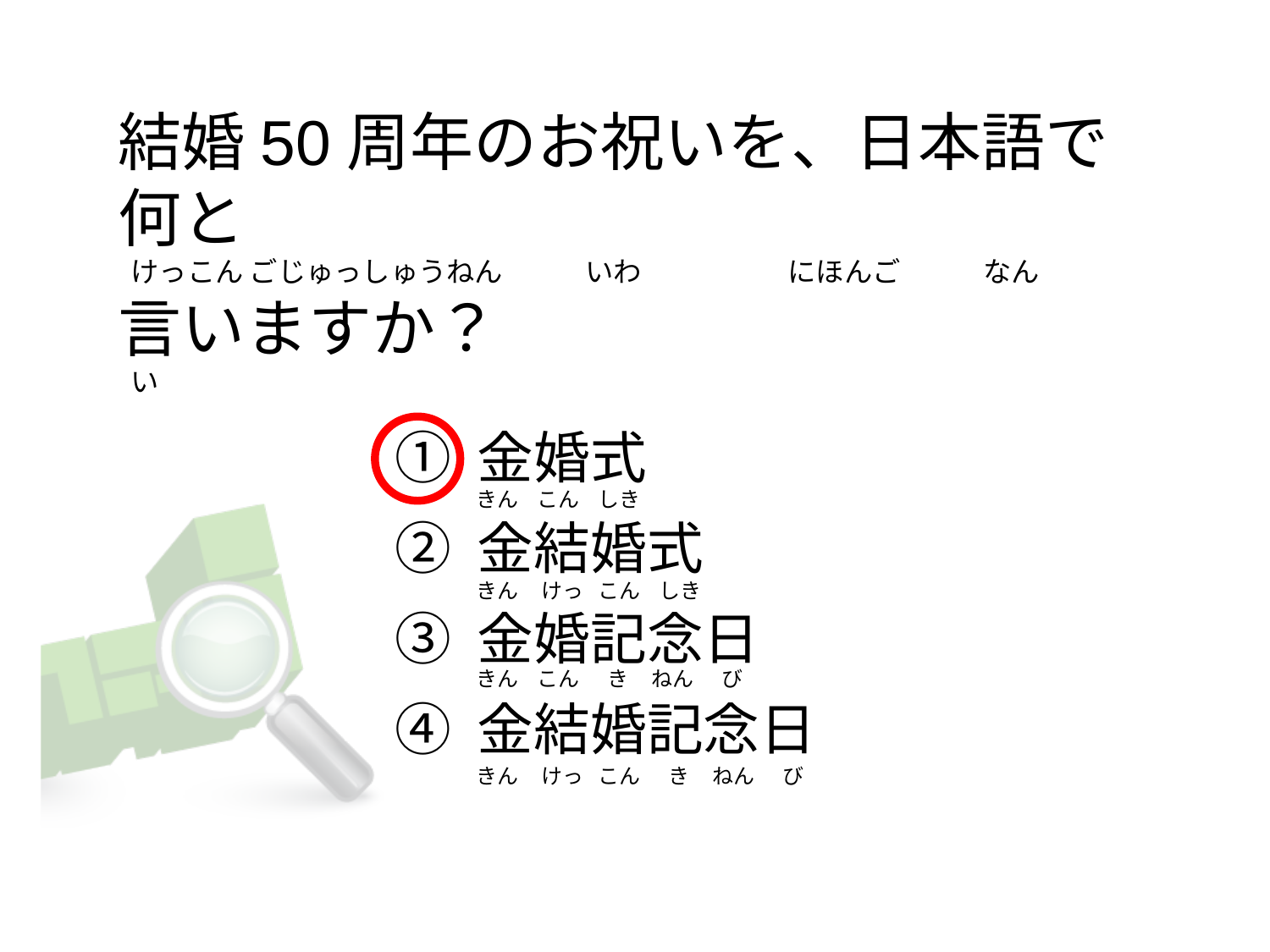

# 結婚50周年のお祝いを、日本語で何と   けっこん ごじゅっしゅうねん             いわ                       にほんご             なん 言いますか？   い
① 金婚式
② 金結婚式
③ 金婚記念日
④ 金結婚記念日

きん    こん    しき
きん     けっ   こん    しき
きん    こん      き     ねん      び
きん     けっ   こん      き     ねん      び